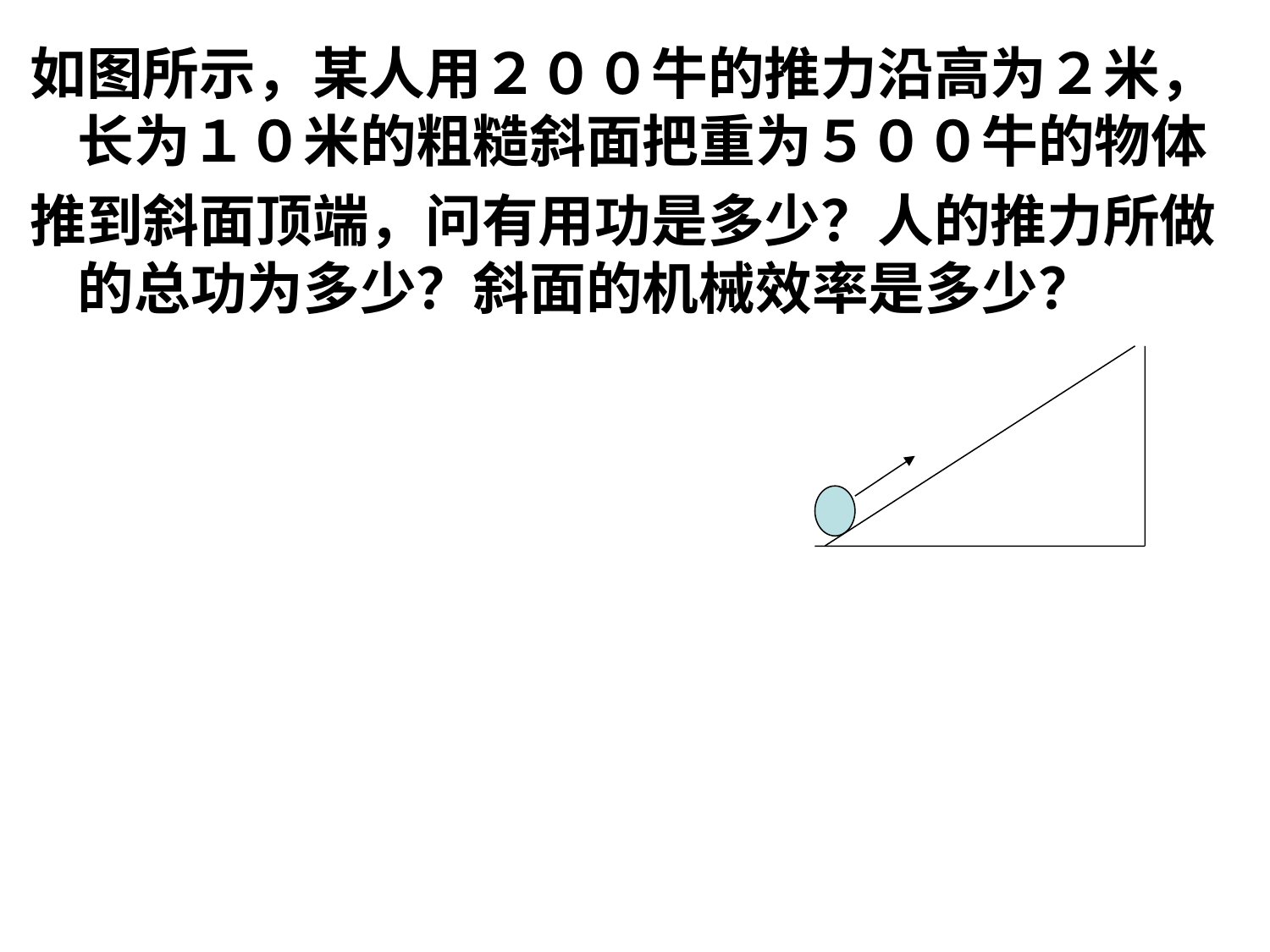

如图所示，某人用２００牛的推力沿高为２米，长为１０米的粗糙斜面把重为５００牛的物体
推到斜面顶端，问有用功是多少？人的推力所做的总功为多少？斜面的机械效率是多少？